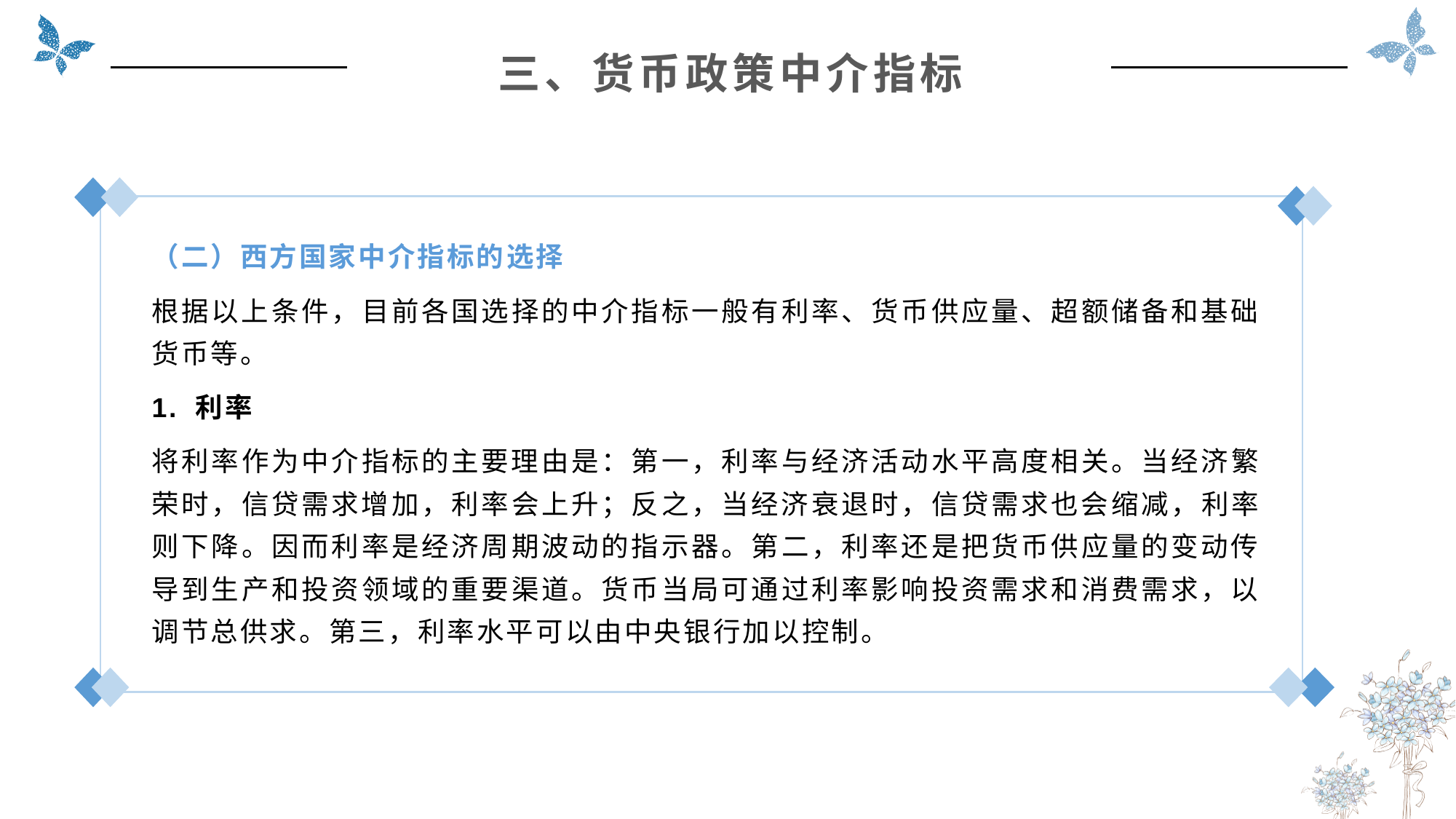

三、货币政策中介指标

（二）西方国家中介指标的选择
根据以上条件，目前各国选择的中介指标一般有利率、货币供应量、超额储备和基础货币等。
1. 利率
将利率作为中介指标的主要理由是：第一，利率与经济活动水平高度相关。当经济繁荣时，信贷需求增加，利率会上升；反之，当经济衰退时，信贷需求也会缩减，利率则下降。因而利率是经济周期波动的指示器。第二，利率还是把货币供应量的变动传导到生产和投资领域的重要渠道。货币当局可通过利率影响投资需求和消费需求，以调节总供求。第三，利率水平可以由中央银行加以控制。